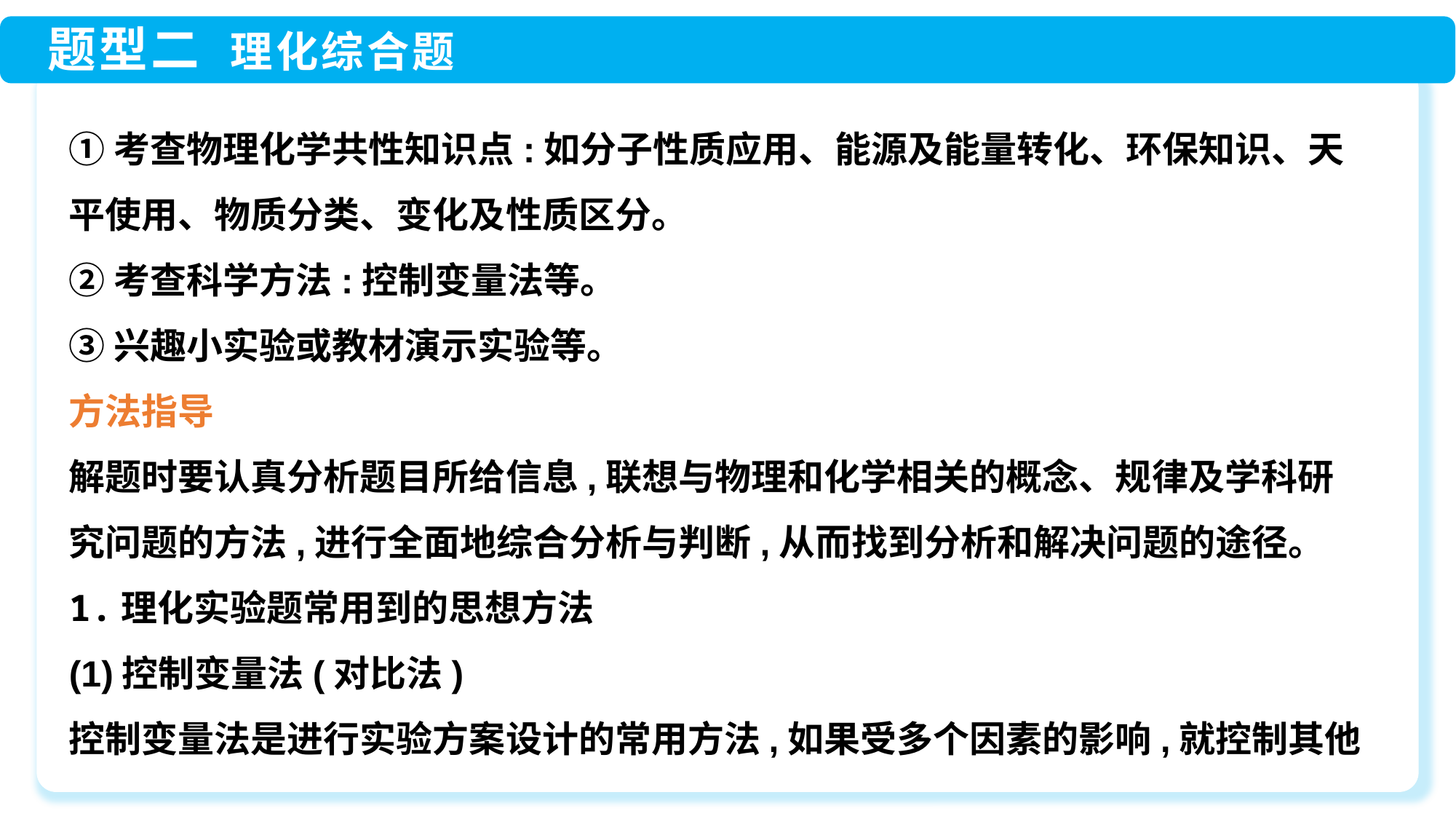

①考查物理化学共性知识点:如分子性质应用、能源及能量转化、环保知识、天平使用、物质分类、变化及性质区分。
②考查科学方法:控制变量法等。
③兴趣小实验或教材演示实验等。
方法指导
解题时要认真分析题目所给信息,联想与物理和化学相关的概念、规律及学科研究问题的方法,进行全面地综合分析与判断,从而找到分析和解决问题的途径。
1.理化实验题常用到的思想方法
(1)控制变量法(对比法)
控制变量法是进行实验方案设计的常用方法,如果受多个因素的影响,就控制其他